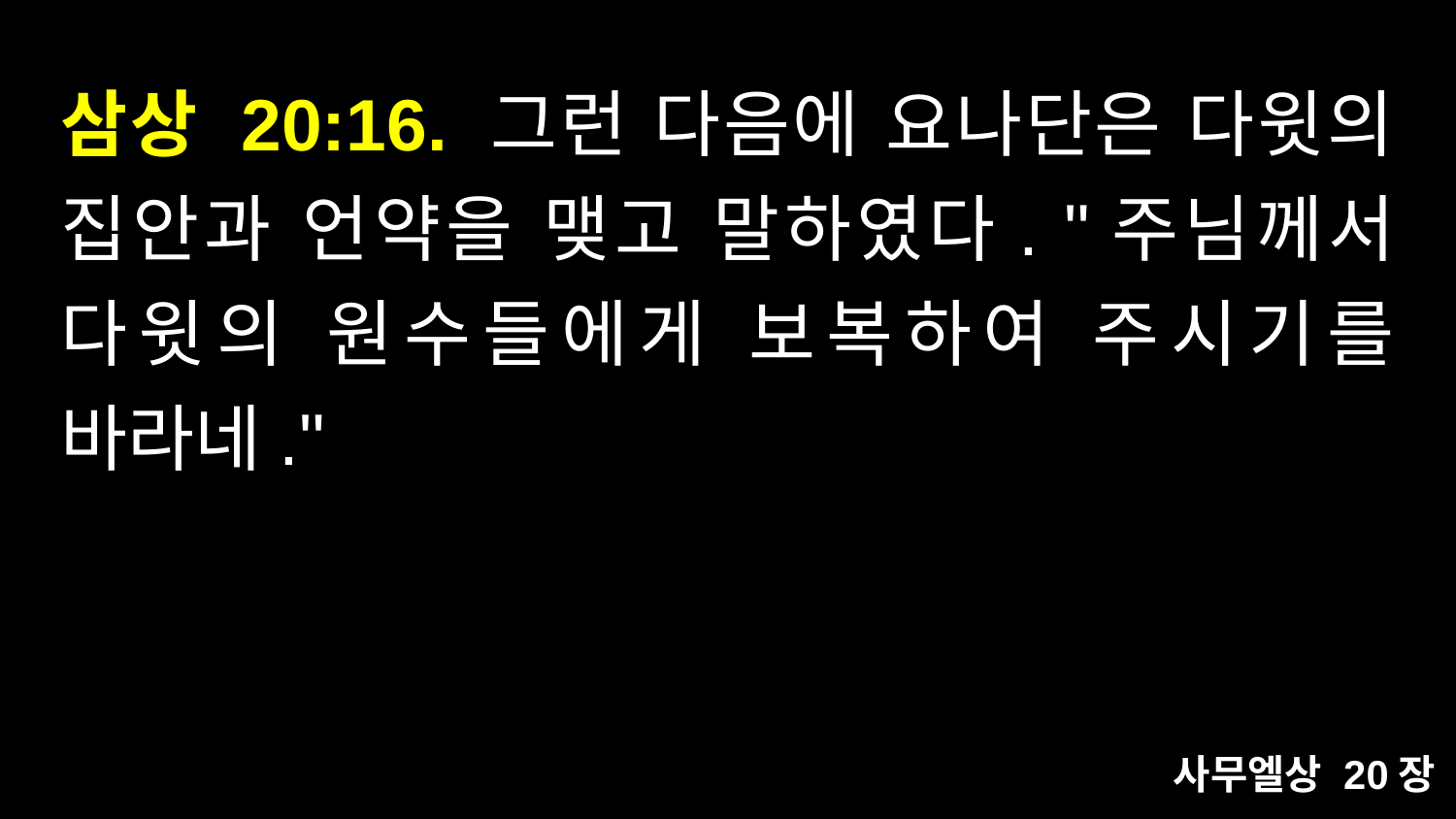

# 삼상 20:16. 그런 다음에 요나단은 다윗의 집안과 언약을 맺고 말하였다. "주님께서 다윗의 원수들에게 보복하여 주시기를 바라네."
사무엘상 20장